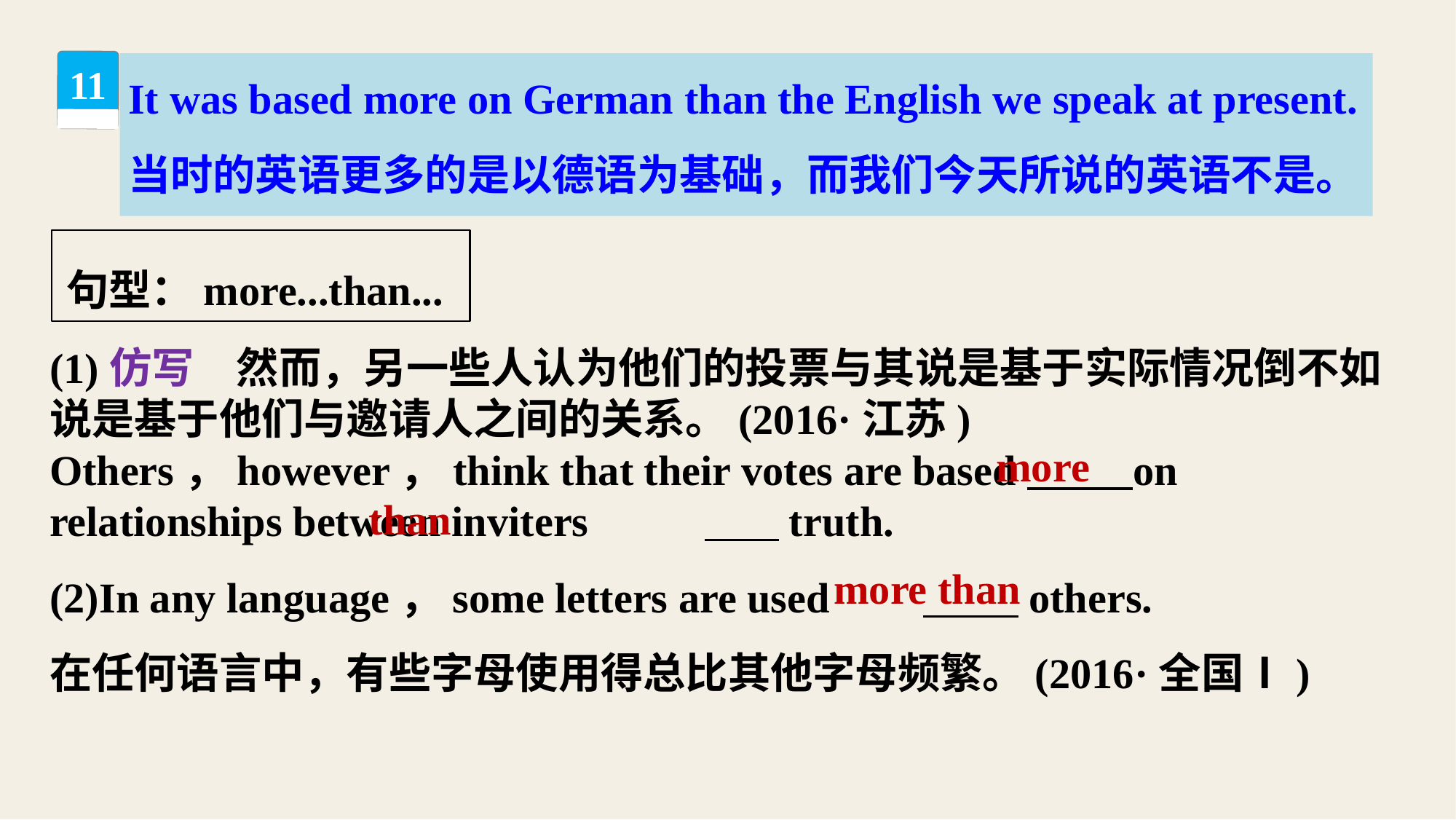

It was based more on German than the English we speak at present.当时的英语更多的是以德语为基础，而我们今天所说的英语不是。

11

句型：more...than...
(1)仿写　然而，另一些人认为他们的投票与其说是基于实际情况倒不如说是基于他们与邀请人之间的关系。(2016·江苏)
Others，however，think that their votes are based           on relationships between inviters 	        truth.
(2)In any language，some letters are used 	          others.
在任何语言中，有些字母使用得总比其他字母频繁。(2016·全国Ⅰ)
more
than
more than